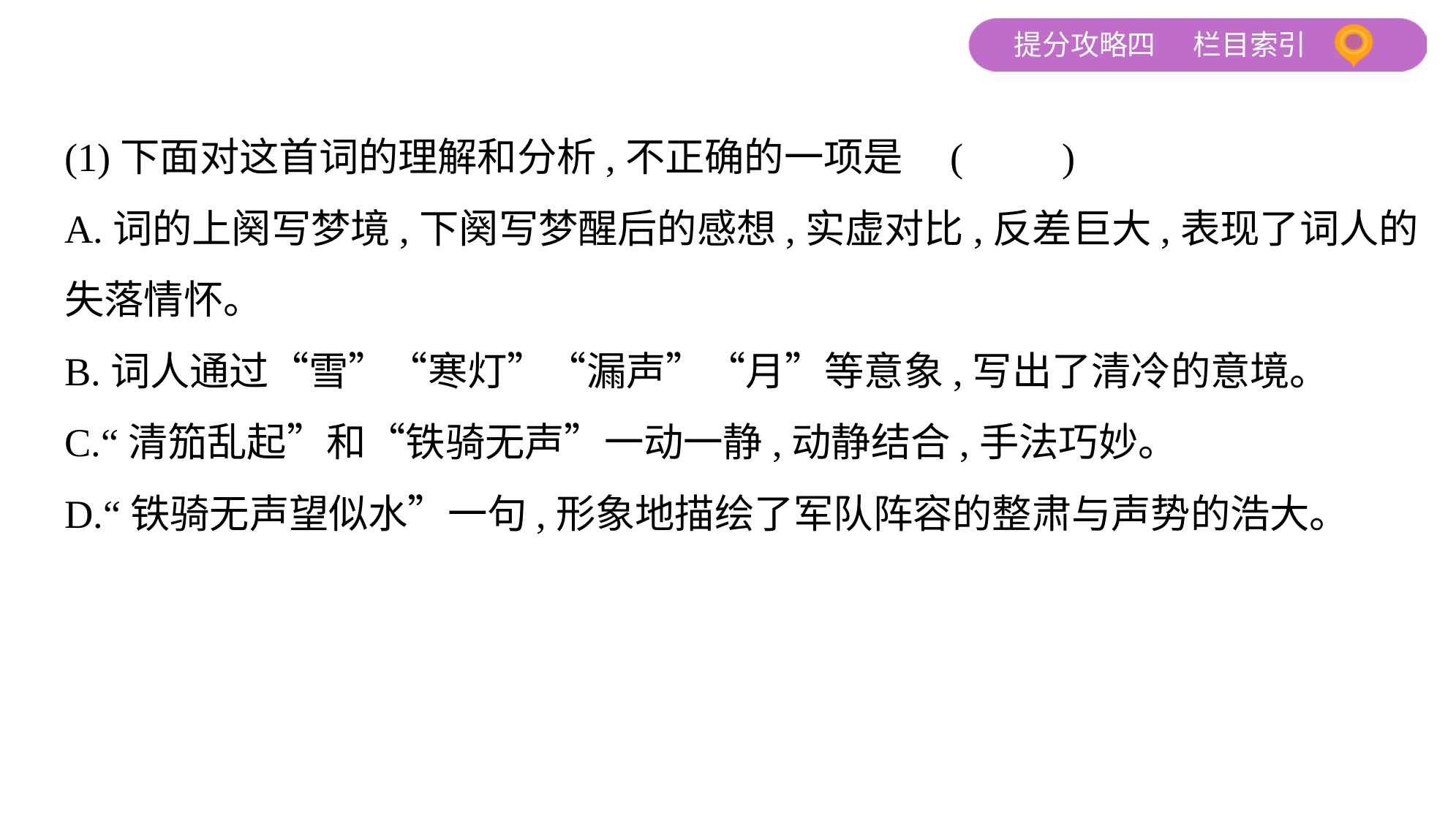

(1)下面对这首词的理解和分析,不正确的一项是 (　　)
A.词的上阕写梦境,下阕写梦醒后的感想,实虚对比,反差巨大,表现了词人的
失落情怀。
B.词人通过“雪”“寒灯”“漏声”“月”等意象,写出了清冷的意境。
C.“清笳乱起”和“铁骑无声”一动一静,动静结合,手法巧妙。
D.“铁骑无声望似水”一句,形象地描绘了军队阵容的整肃与声势的浩大。